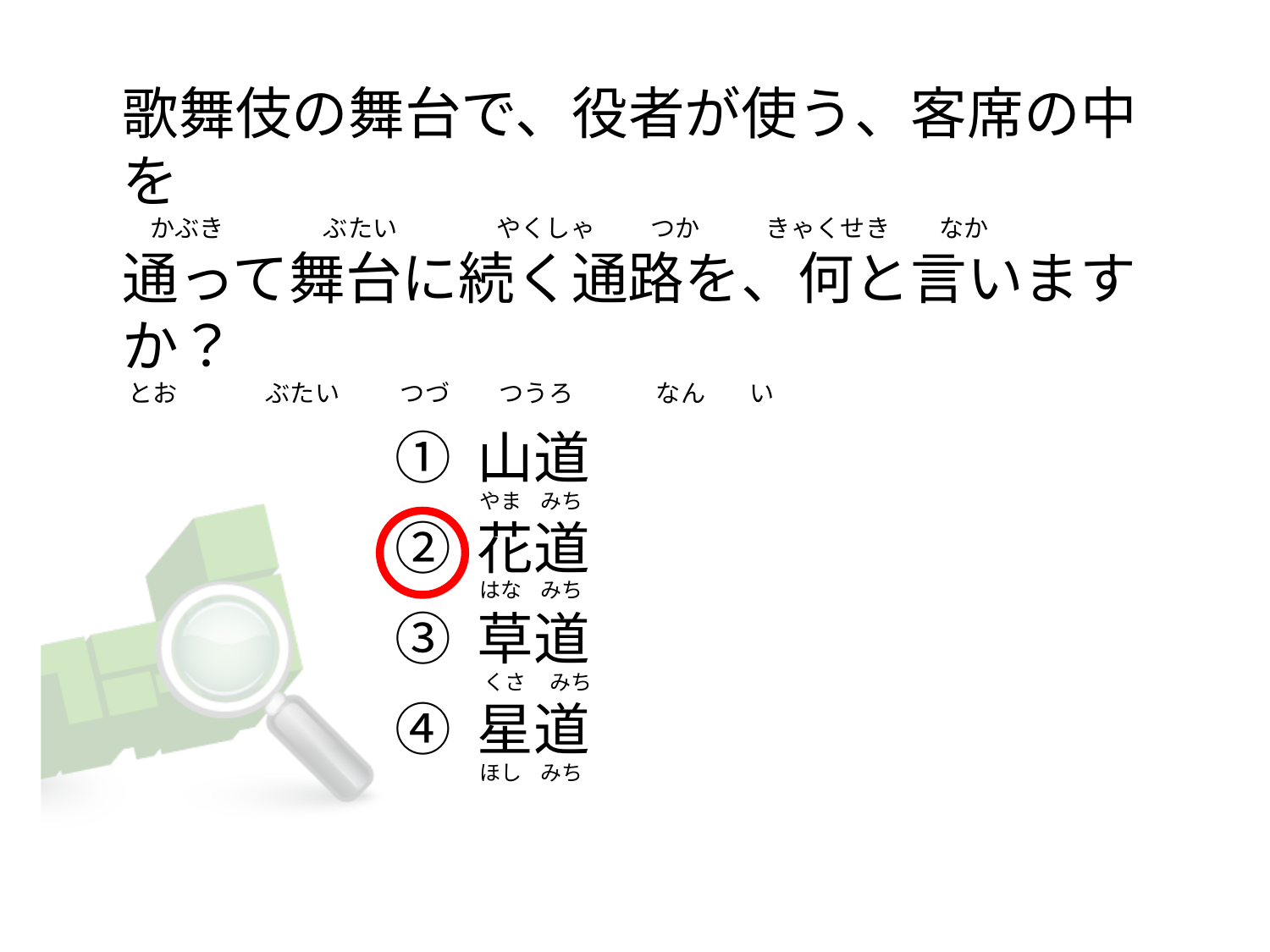

# 歌舞伎の舞台で、役者が使う、客席の中を      かぶき                  ぶたい                  やくしゃ          つか            きゃくせき         なか 通って舞台に続く通路を、何と言いますか？  とお                ぶたい           つづ         つうろ               なん        い
① 山道
② 花道
③ 草道
④ 星道
  やま    みち

  はな    みち
   くさ     みち
  ほし    みち